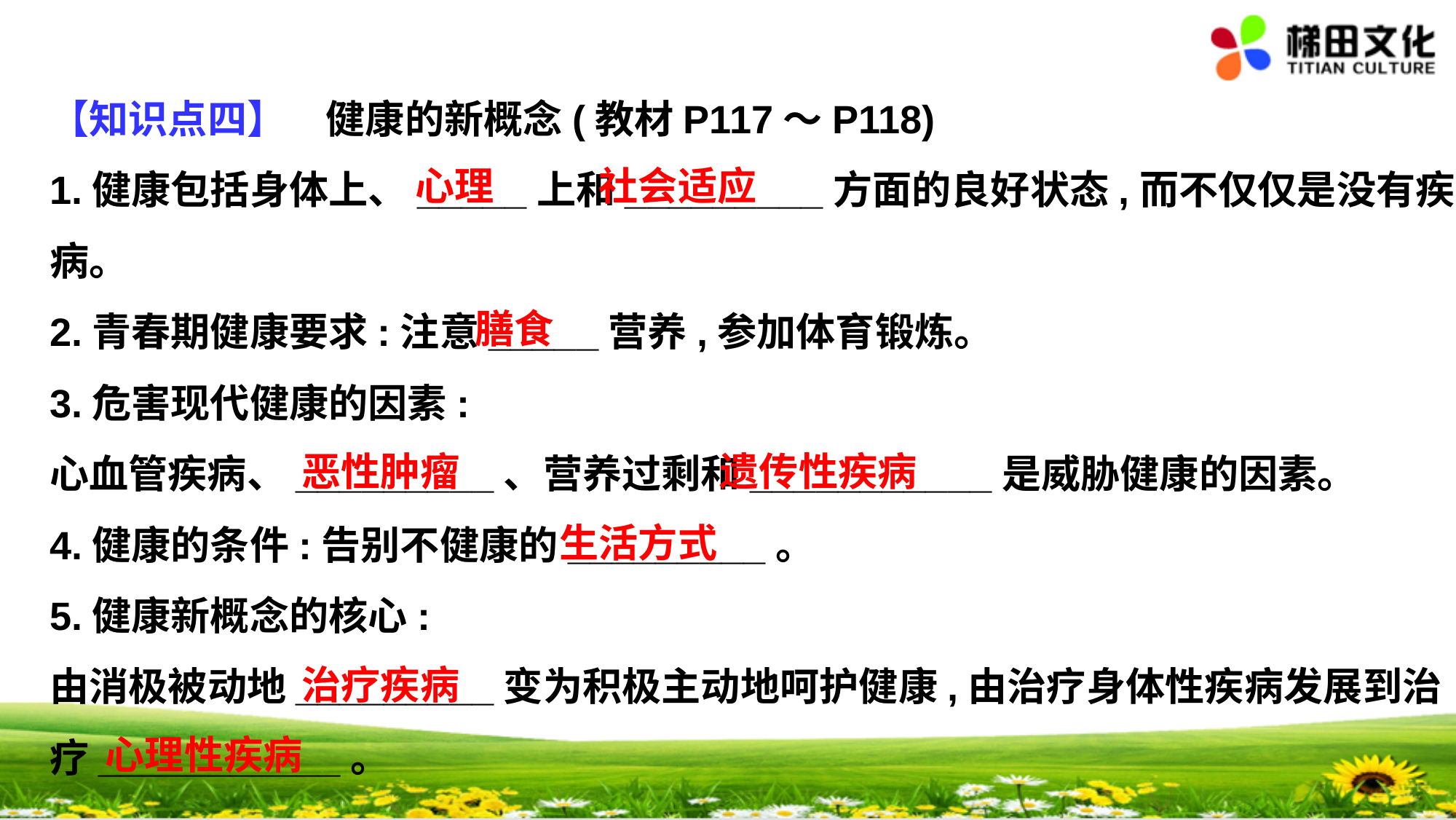

【知识点四】　健康的新概念(教材P117～P118)
1.健康包括身体上、_____上和_________方面的良好状态,而不仅仅是没有疾
病。
2.青春期健康要求:注意_____营养,参加体育锻炼。
3.危害现代健康的因素:
心血管疾病、_________、营养过剩和___________是威胁健康的因素。
4.健康的条件:告别不健康的_________。
5.健康新概念的核心:
由消极被动地_________变为积极主动地呵护健康,由治疗身体性疾病发展到治
疗___________。
心理
社会适应
膳食
恶性肿瘤
遗传性疾病
生活方式
治疗疾病
心理性疾病